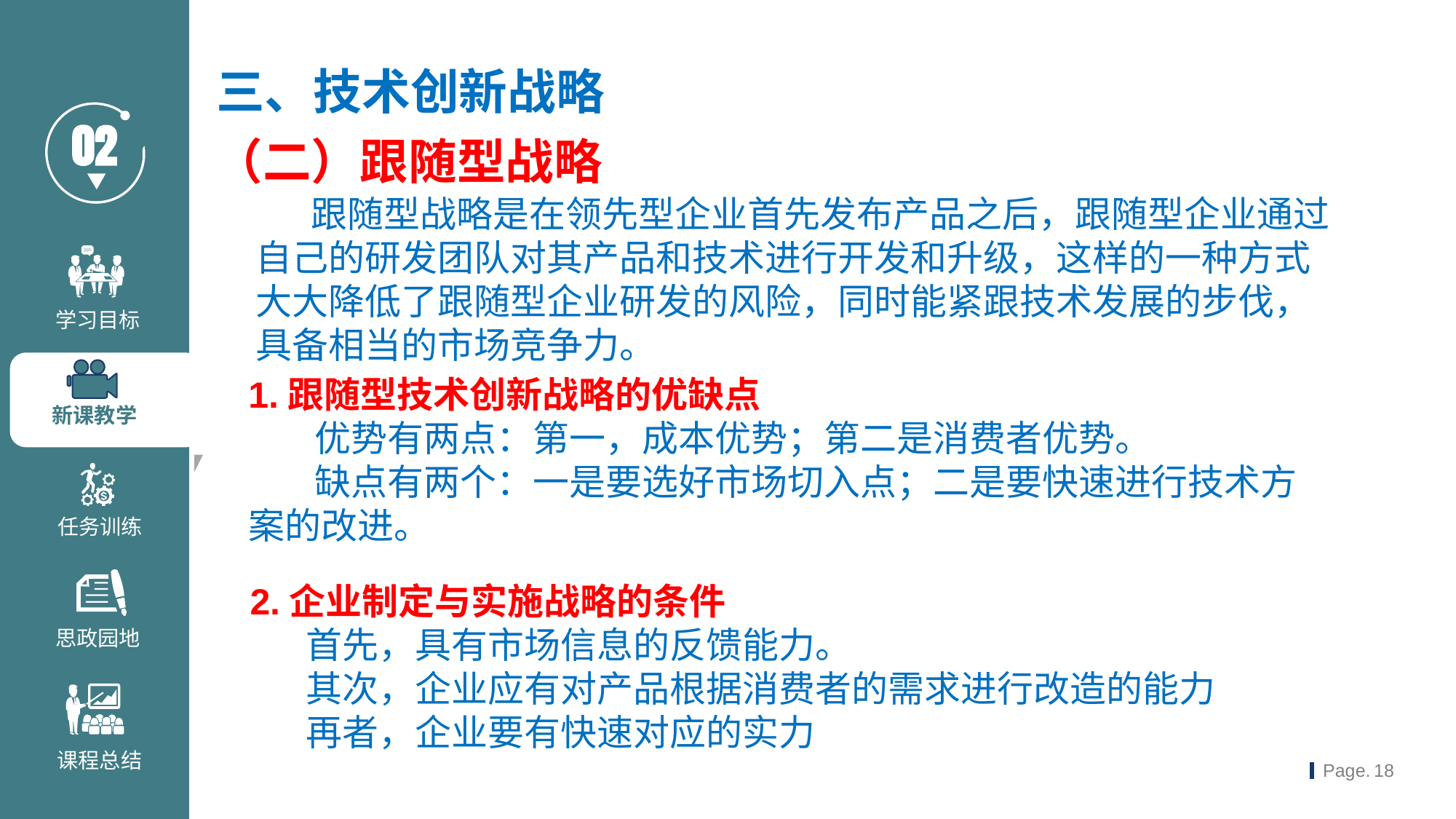

三、技术创新战略
（二）跟随型战略
      跟随型战略是在领先型企业首先发布产品之后，跟随型企业通过自己的研发团队对其产品和技术进行开发和升级，这样的一种方式大大降低了跟随型企业研发的风险，同时能紧跟技术发展的步伐，具备相当的市场竞争力。
1.跟随型技术创新战略的优缺点
       优势有两点：第一，成本优势；第二是消费者优势。
       缺点有两个：一是要选好市场切入点；二是要快速进行技术方案的改进。
 2.企业制定与实施战略的条件
       首先，具有市场信息的反馈能力。
       其次，企业应有对产品根据消费者的需求进行改造的能力
       再者，企业要有快速对应的实力